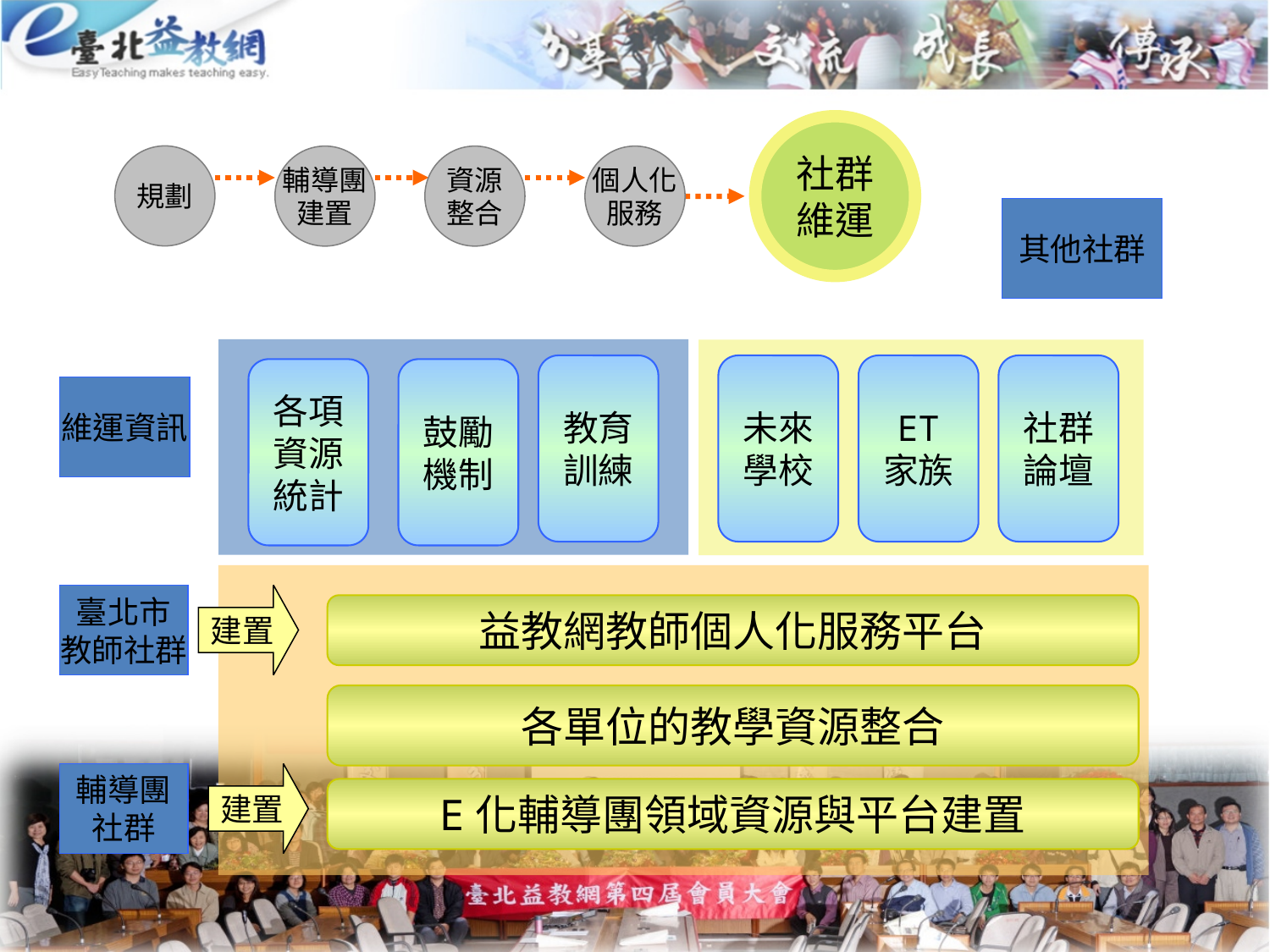

社群
維運
規劃
輔導團
建置
資源
整合
個人化
服務
其他社群

教育
訓練
未來
學校
ET
家族
社群
論壇
各項
資源
統計
鼓勵
機制
維運資訊

臺北市
教師社群
建置
益教網教師個人化服務平台
各單位的教學資源整合
輔導團
社群
建置
E化輔導團領域資源與平台建置